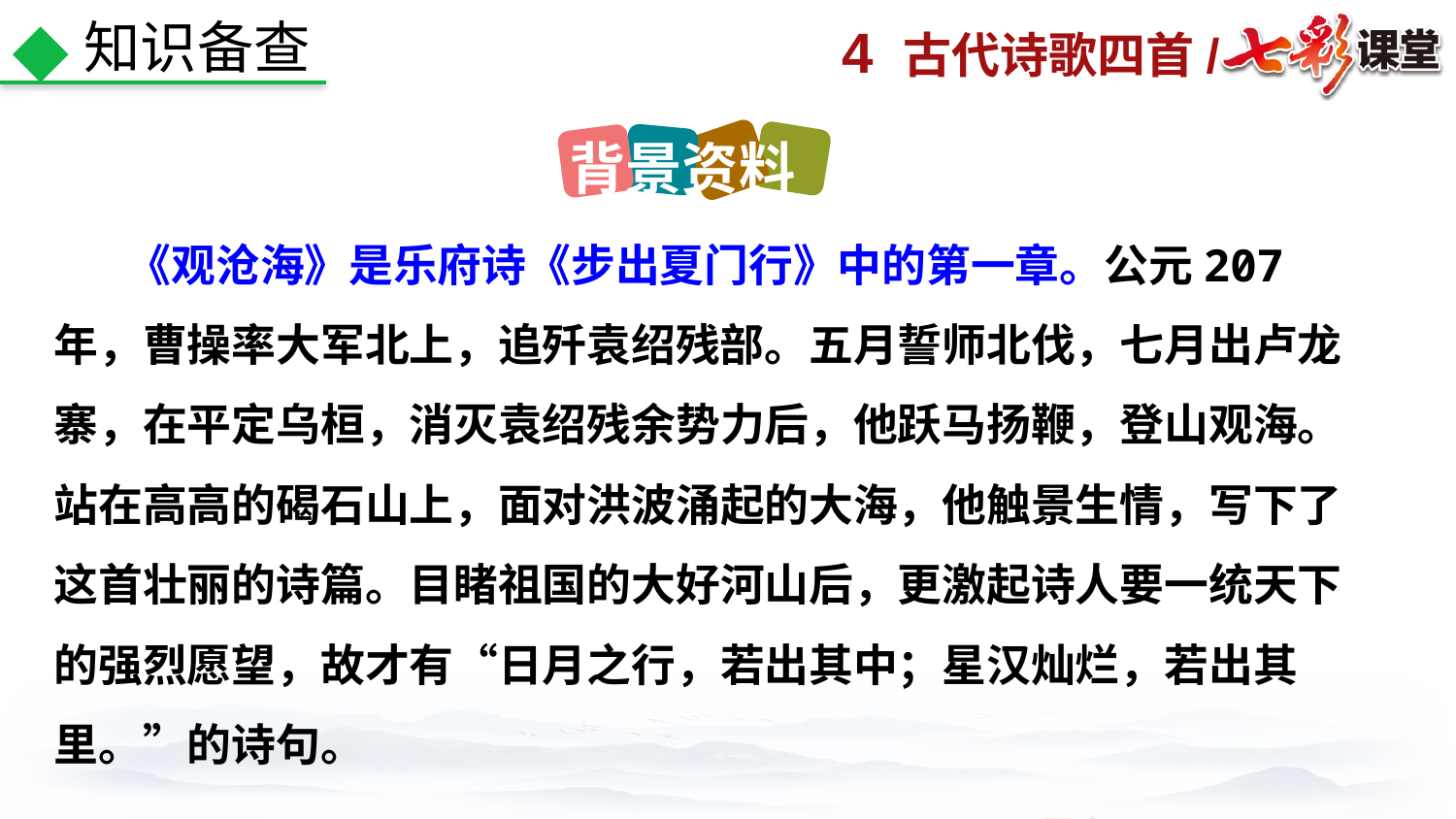

知识备查

背景资料

《观沧海》是乐府诗《步出夏门行》中的第一章。公元207年，曹操率大军北上，追歼袁绍残部。五月誓师北伐，七月出卢龙寨，在平定乌桓，消灭袁绍残余势力后，他跃马扬鞭，登山观海。站在高高的碣石山上，面对洪波涌起的大海，他触景生情，写下了这首壮丽的诗篇。目睹祖国的大好河山后，更激起诗人要一统天下的强烈愿望，故才有“日月之行，若出其中；星汉灿烂，若出其里。”的诗句。